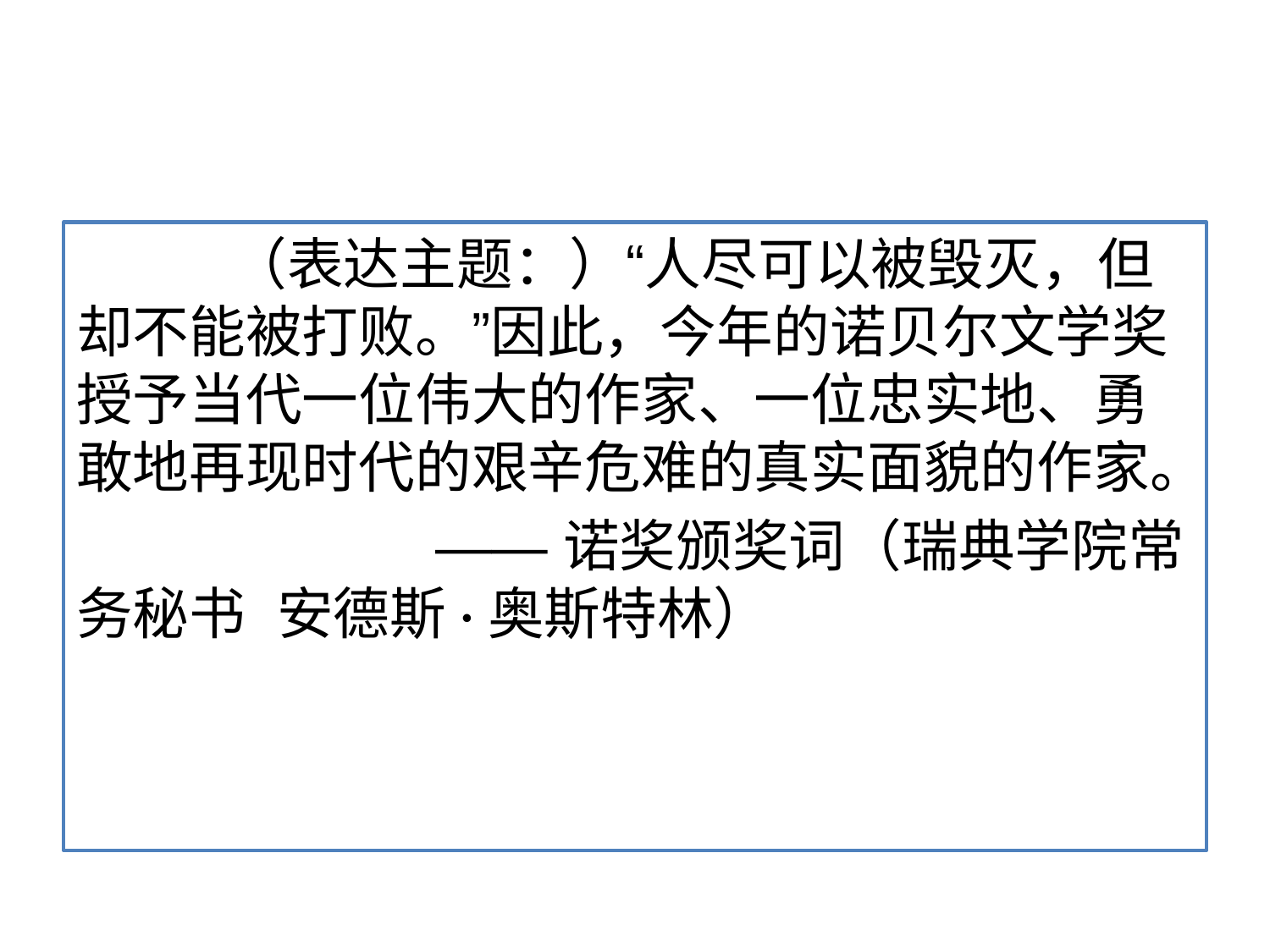

#
         （表达主题：）“人尽可以被毁灭，但却不能被打败。”因此，今年的诺贝尔文学奖授予当代一位伟大的作家、一位忠实地、勇敢地再现时代的艰辛危难的真实面貌的作家。
                       ——诺奖颁奖词（瑞典学院常务秘书  安德斯·奥斯特林）